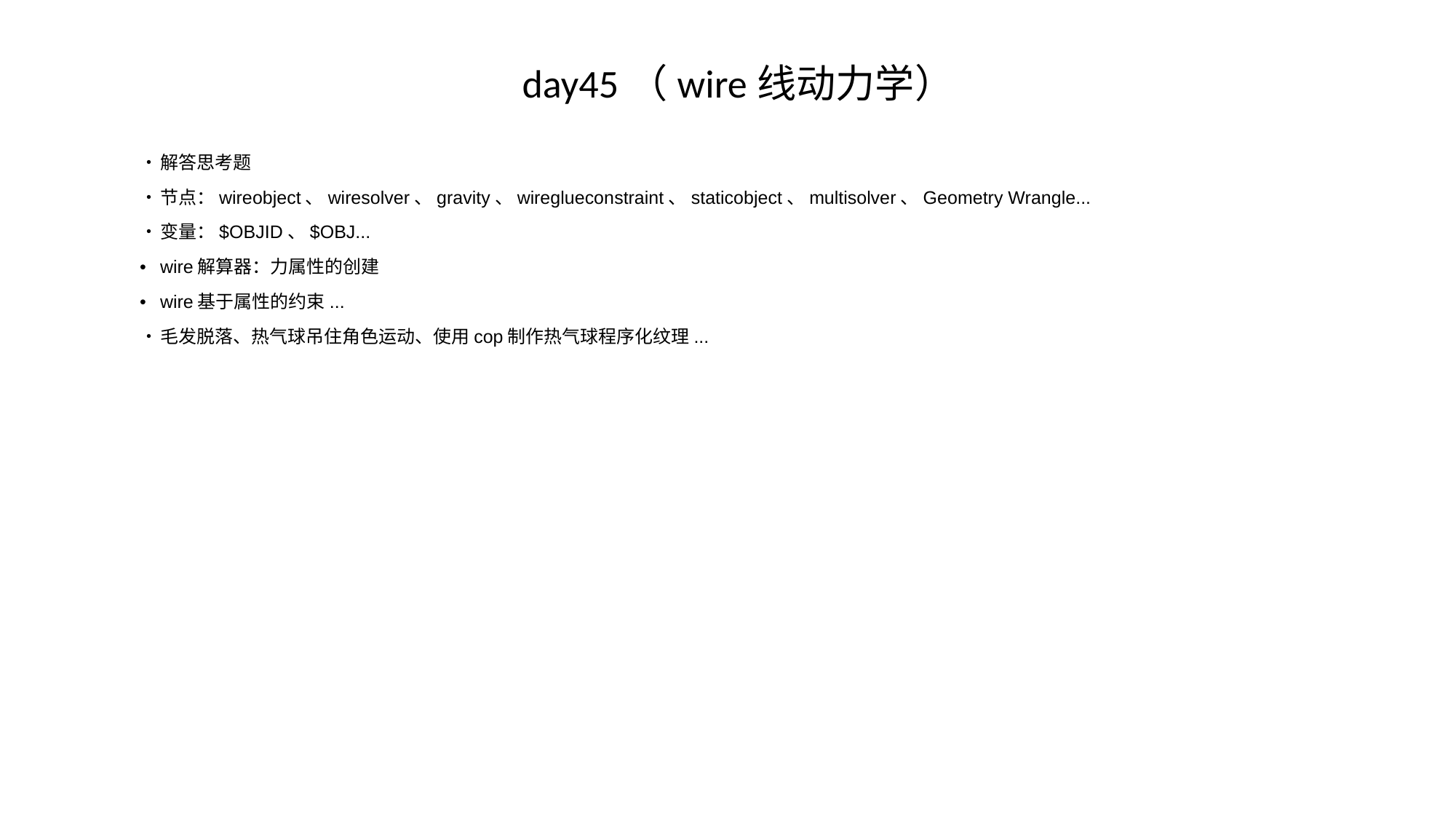

# day45（wire线动力学）
•	解答思考题
•	节点：wireobject、wiresolver、gravity、wireglueconstraint、staticobject、multisolver、Geometry Wrangle...
•	变量：$OBJID、$OBJ...
•	wire解算器：力属性的创建
•	wire基于属性的约束...
•	毛发脱落、热气球吊住角色运动、使用cop制作热气球程序化纹理...